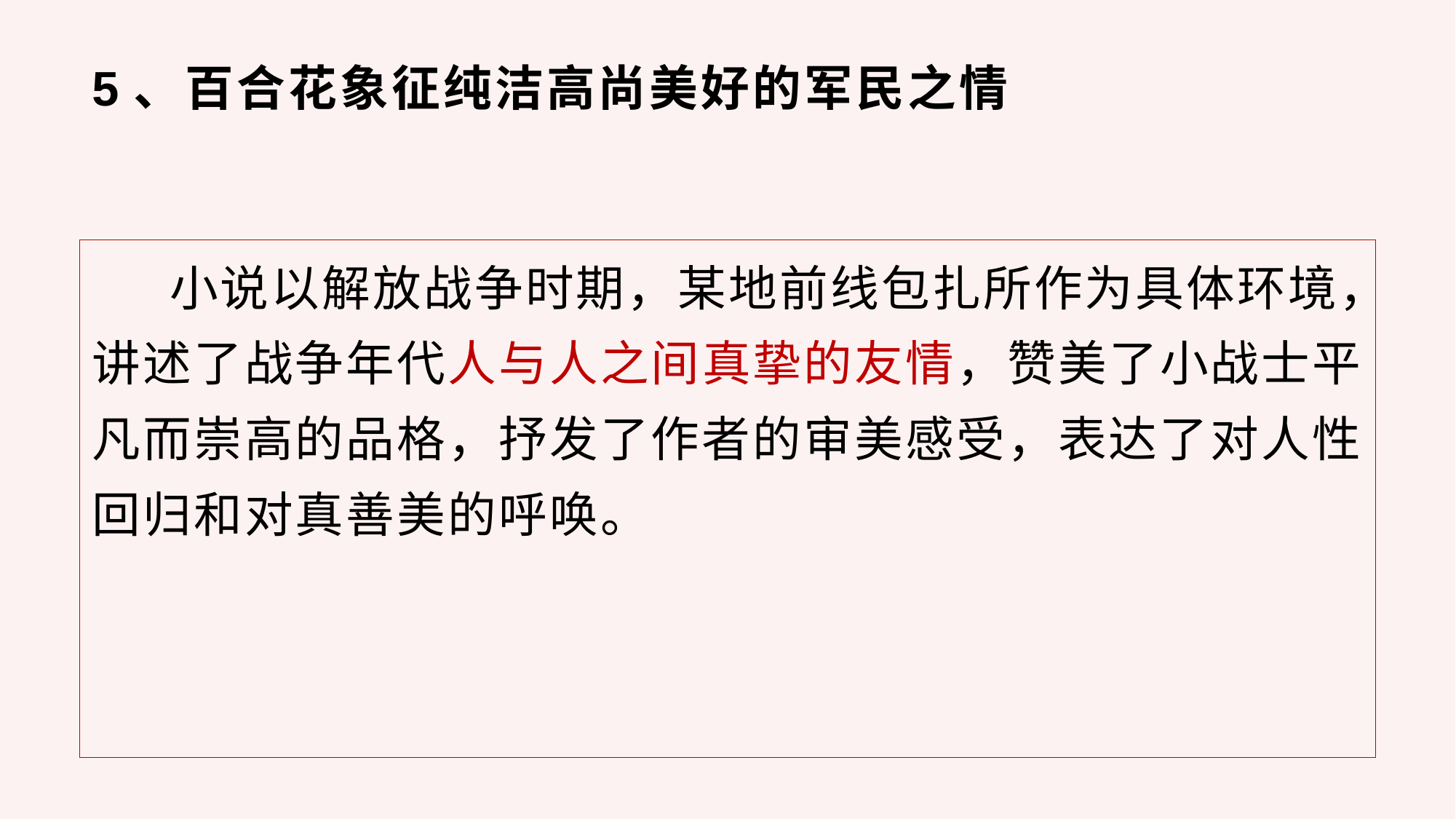

# 5、百合花象征纯洁高尚美好的军民之情
     小说以解放战争时期，某地前线包扎所作为具体环境，讲述了战争年代人与人之间真挚的友情，赞美了小战士平凡而崇高的品格，抒发了作者的审美感受，表达了对人性回归和对真善美的呼唤。